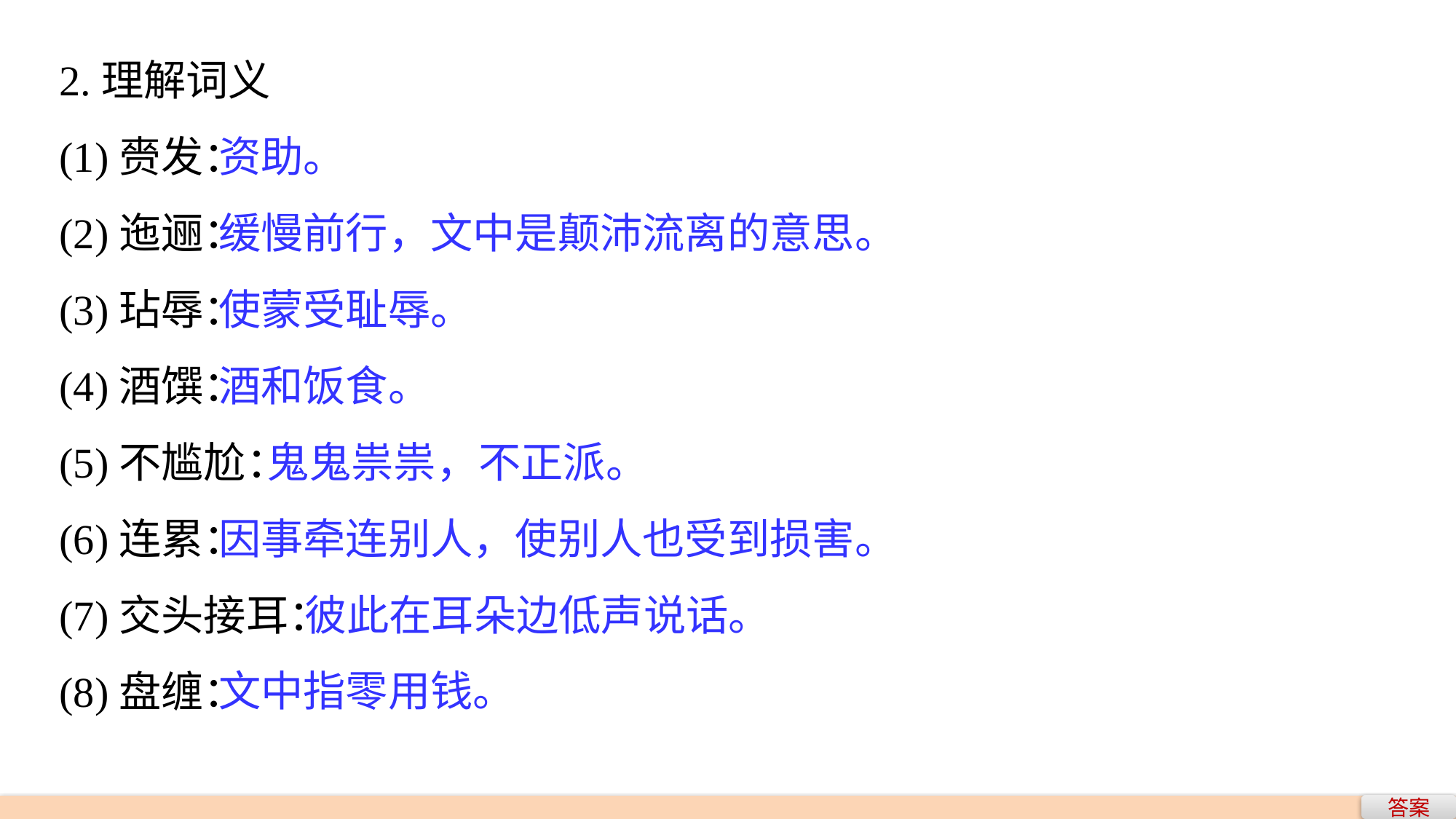

2.理解词义
(1)赍发：
(2)迤逦：
(3)玷辱：
(4)酒馔：
(5)不尴尬：
(6)连累：
(7)交头接耳：
(8)盘缠：
资助。
缓慢前行，文中是颠沛流离的意思。
使蒙受耻辱。
酒和饭食。
    鬼鬼祟祟，不正派。
因事牵连别人，使别人也受到损害。
        彼此在耳朵边低声说话。
文中指零用钱。
答案